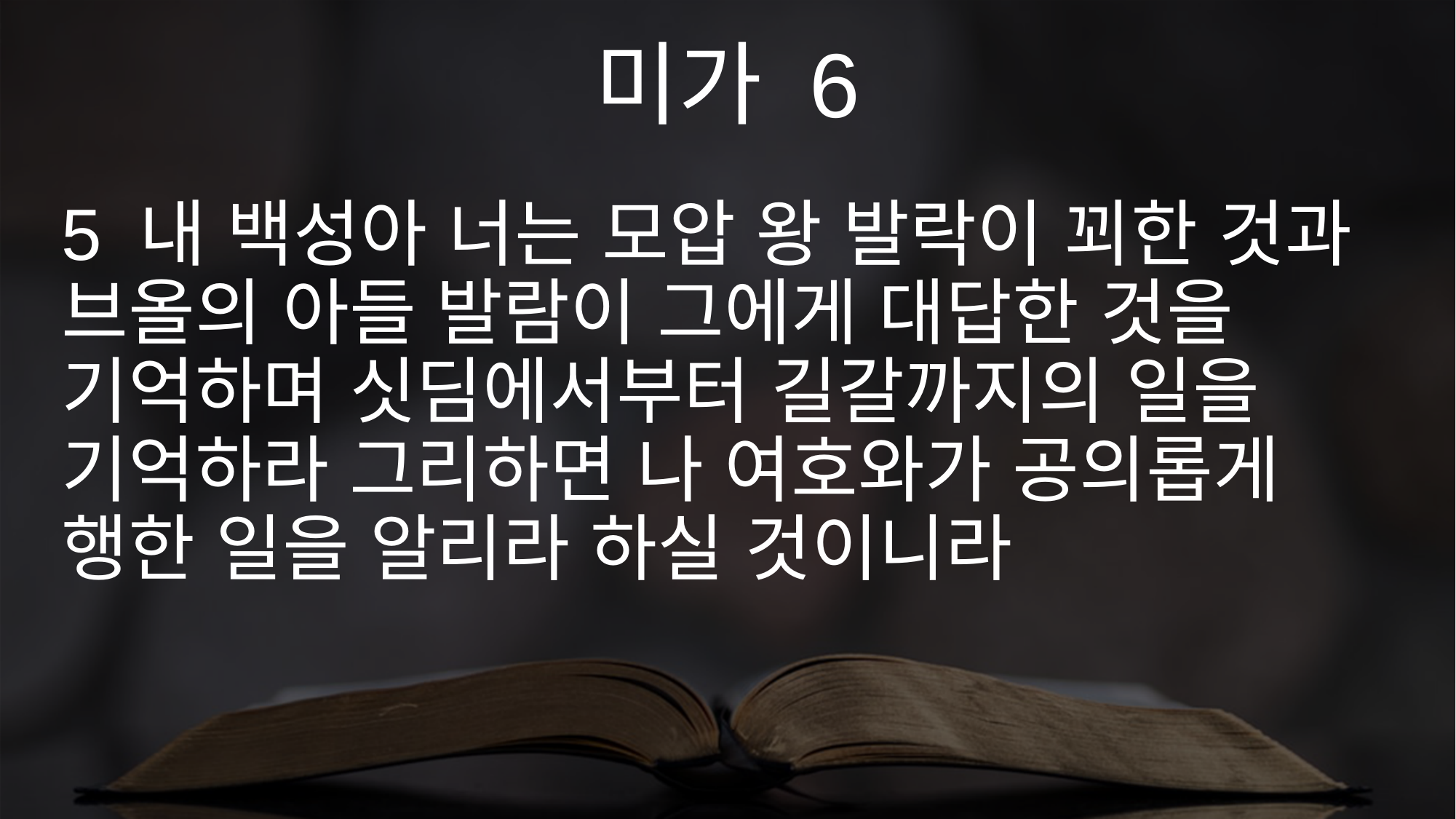

미가 6
5 내 백성아 너는 모압 왕 발락이 꾀한 것과 브올의 아들 발람이 그에게 대답한 것을 기억하며 싯딤에서부터 길갈까지의 일을 기억하라 그리하면 나 여호와가 공의롭게 행한 일을 알리라 하실 것이니라